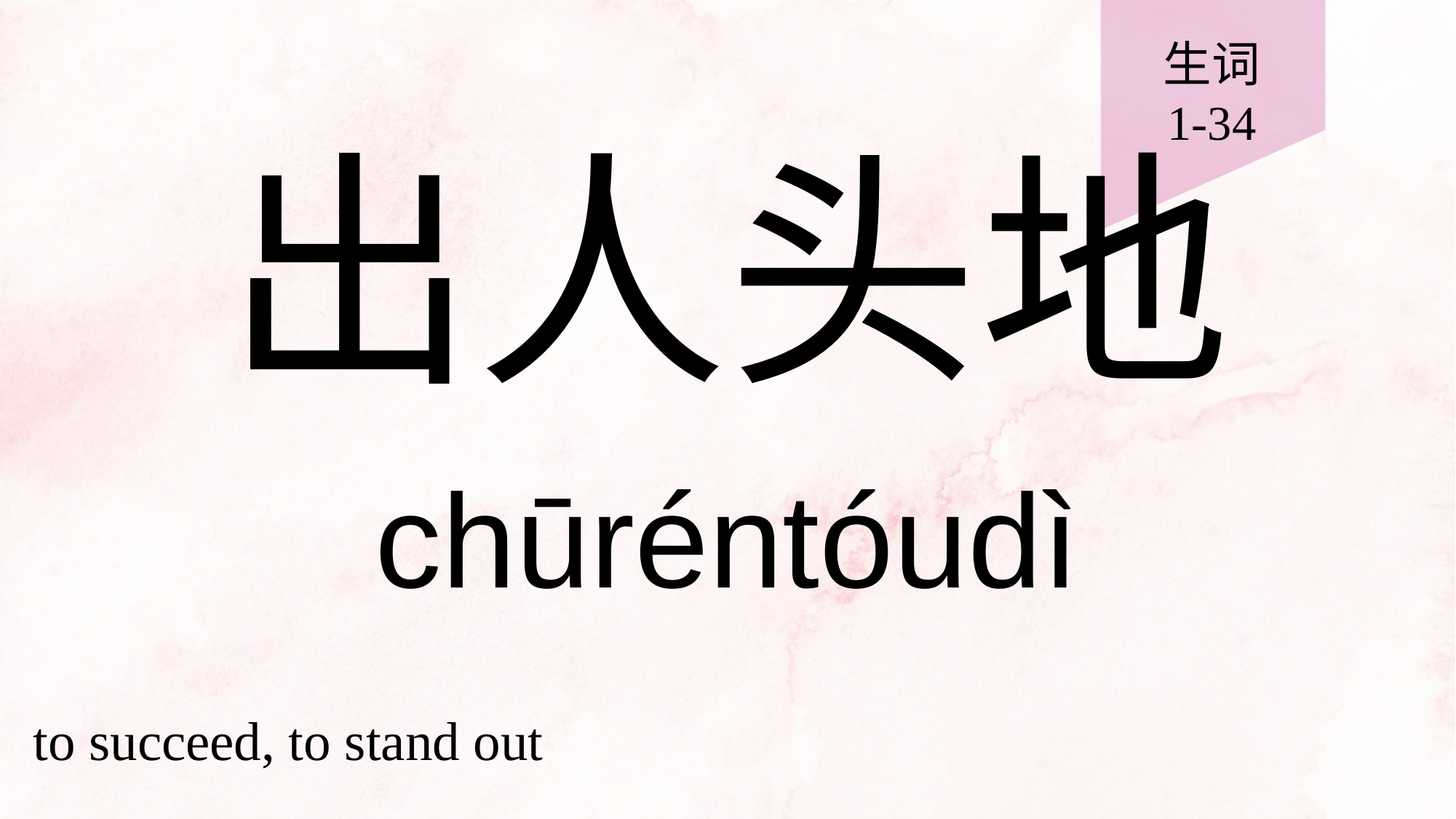

生词
1-34
# 出人头地
chūréntóudì
to succeed, to stand out